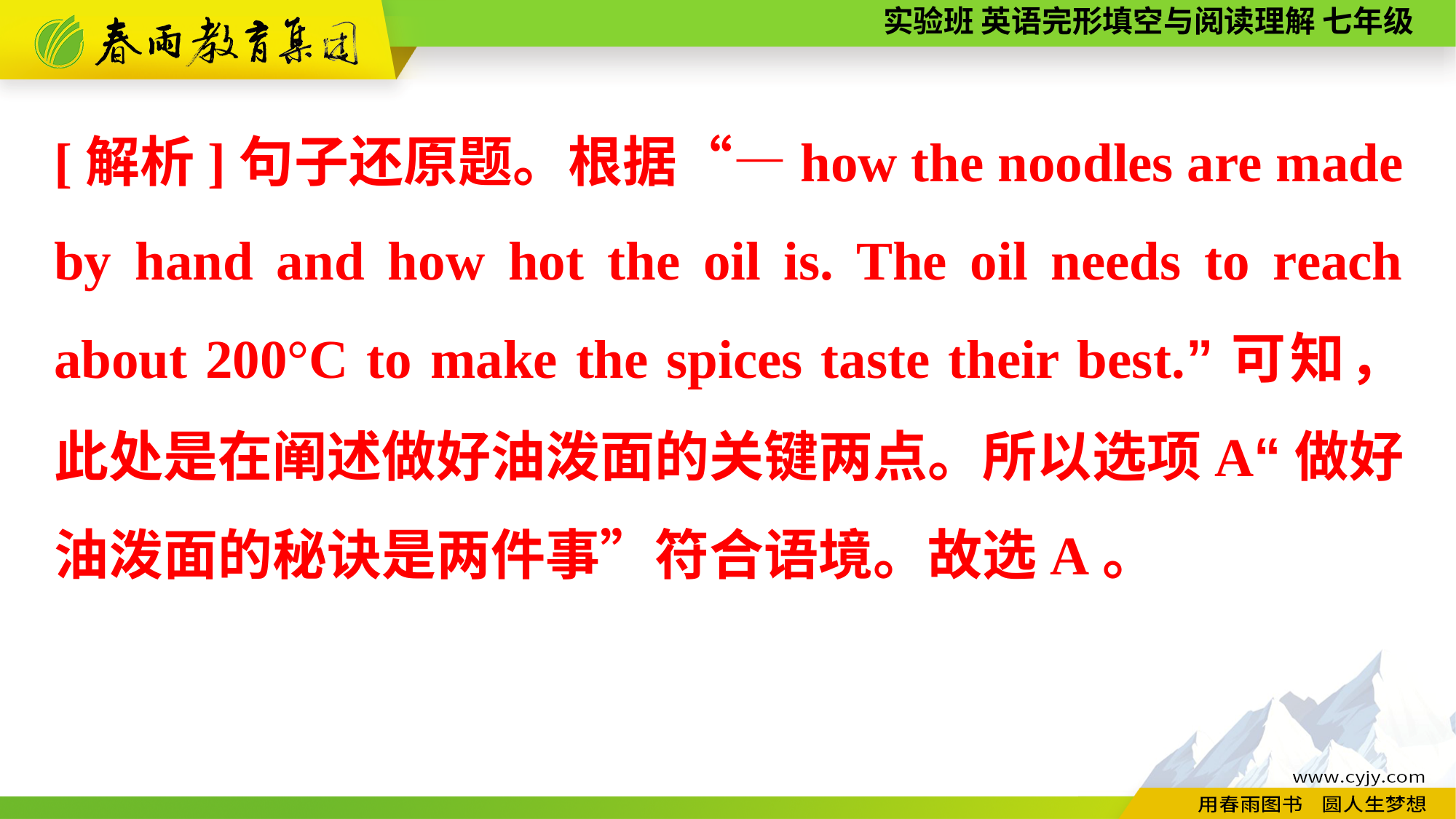

[解析]句子还原题。根据“—how the noodles are made by hand and how hot the oil is. The oil needs to reach about 200°C to make the spices taste their best.”可知，此处是在阐述做好油泼面的关键两点。所以选项A“做好油泼面的秘诀是两件事”符合语境。故选A。